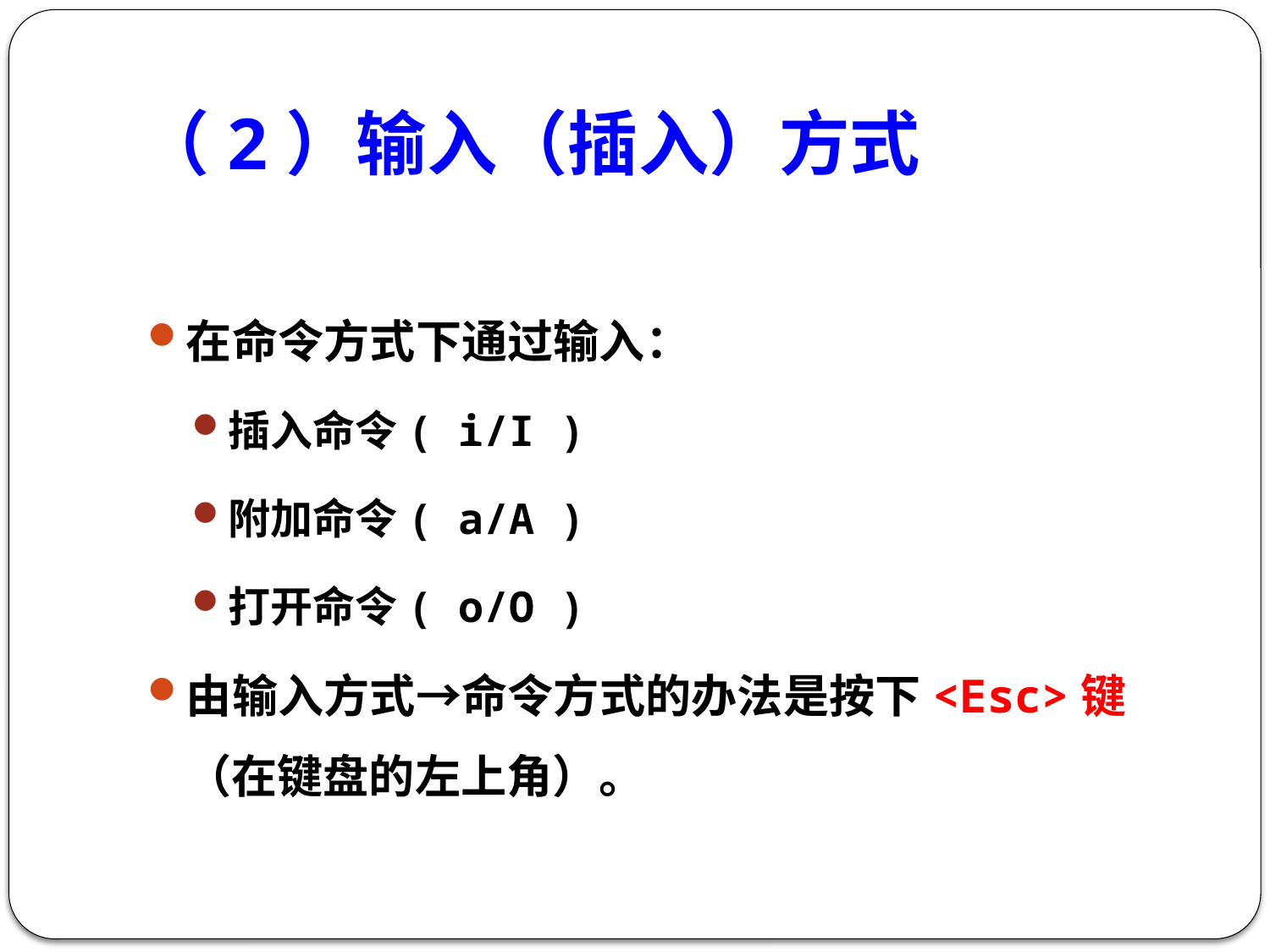

# （2）输入（插入）方式
在命令方式下通过输入：
插入命令( i/I )
附加命令( a/A )
打开命令( o/O )
由输入方式→命令方式的办法是按下<Esc>键（在键盘的左上角）。